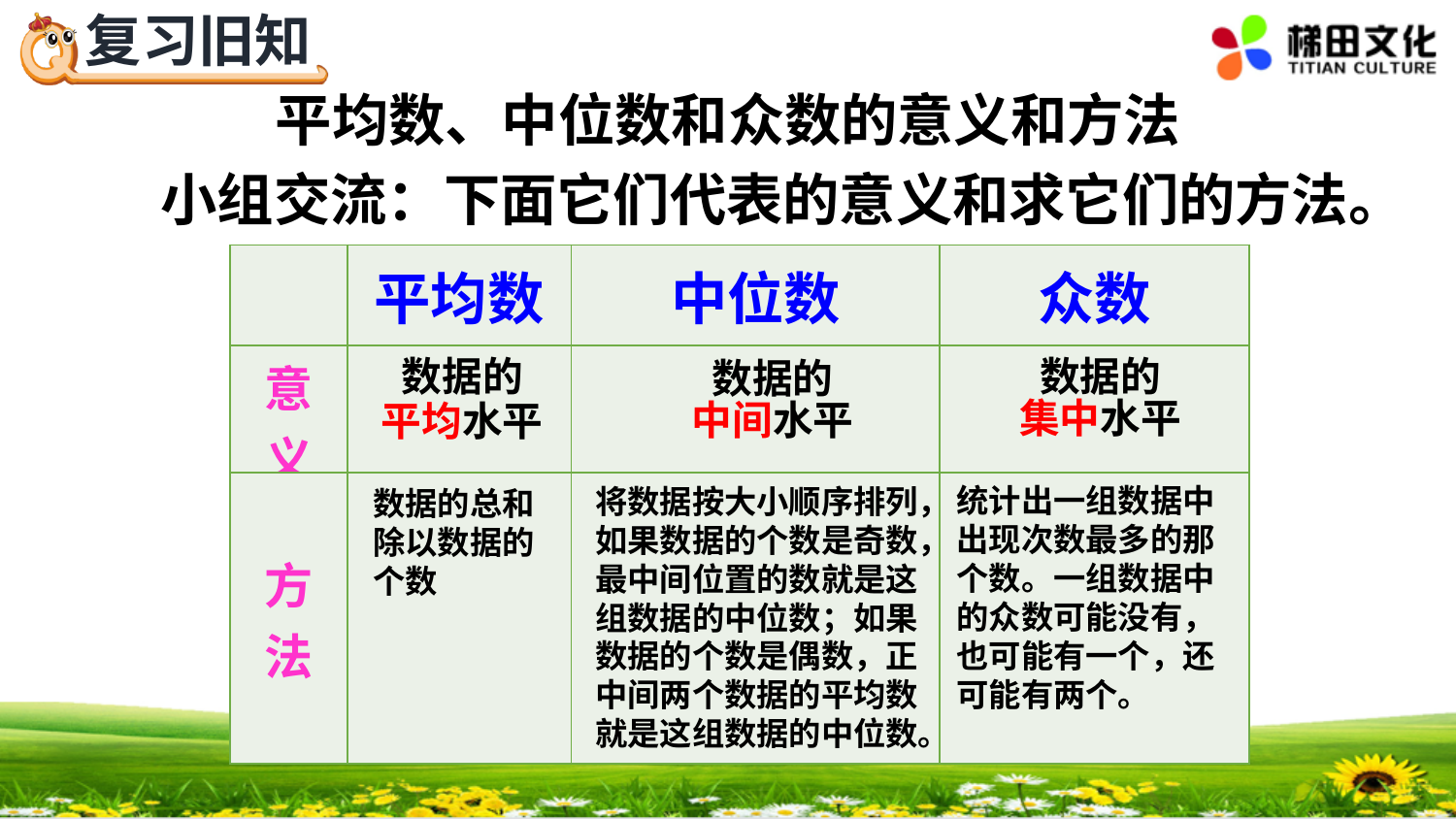

平均数、中位数和众数的意义和方法
小组交流：下面它们代表的意义和求它们的方法。

|  | 平均数 | 中位数 | 众数 |
| --- | --- | --- | --- |
| 意义 |  |  |  |
| 方法 |  |  |  |
数据的
集中水平
数据的
中间水平
数据的
平均水平
统计出一组数据中出现次数最多的那个数。一组数据中的众数可能没有，也可能有一个，还可能有两个。
将数据按大小顺序排列，如果数据的个数是奇数，最中间位置的数就是这组数据的中位数；如果数据的个数是偶数，正中间两个数据的平均数就是这组数据的中位数。
数据的总和除以数据的个数